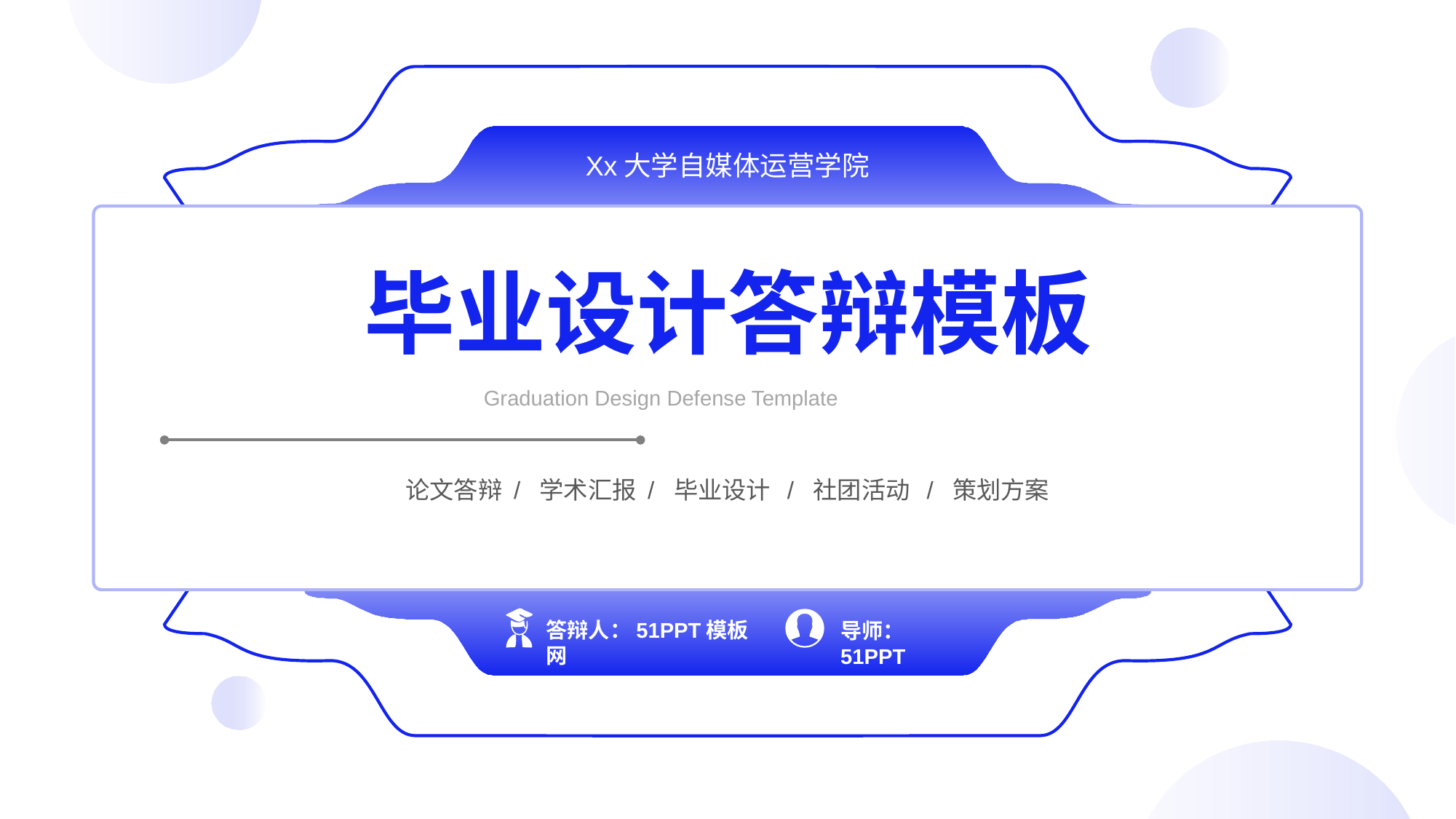

Xx大学自媒体运营学院

毕业设计答辩模板

Graduation Design Defense Template
论文答辩 /  学术汇报 /  毕业设计  /  社团活动  /  策划方案

答辩人：51PPT模板网

导师：51PPT